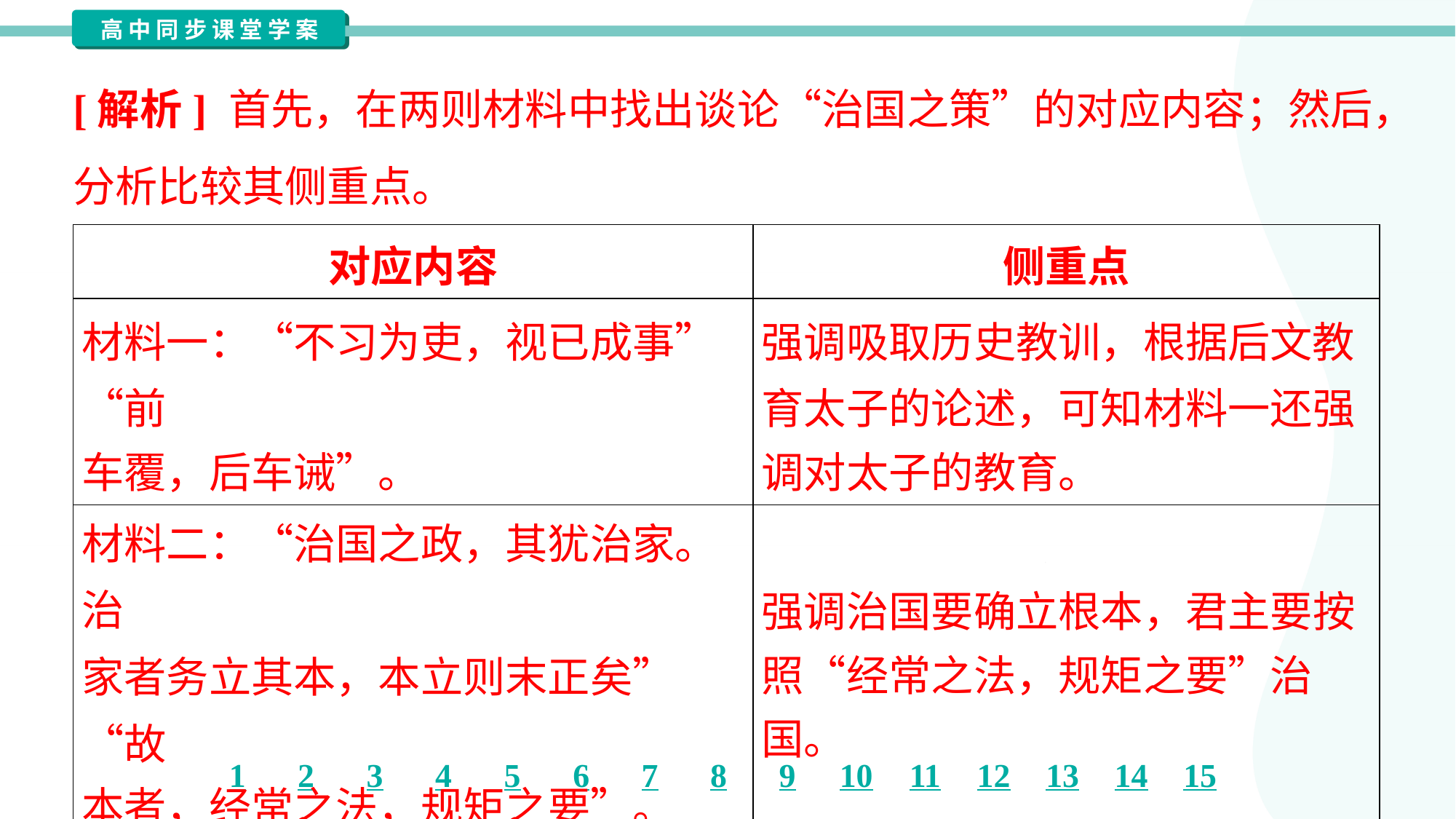

[解析] 首先，在两则材料中找出谈论“治国之策”的对应内容；然后，
分析比较其侧重点。
| 对应内容 | 侧重点 |
| --- | --- |
| 材料一：“不习为吏，视已成事”“前 车覆，后车诫”。 | 强调吸取历史教训，根据后文教 育太子的论述，可知材料一还强 调对太子的教育。 |
| 材料二：“治国之政，其犹治家。治 家者务立其本，本立则末正矣”“故 本者，经常之法，规矩之要”。 | 强调治国要确立根本，君主要按 照“经常之法，规矩之要”治国。 |